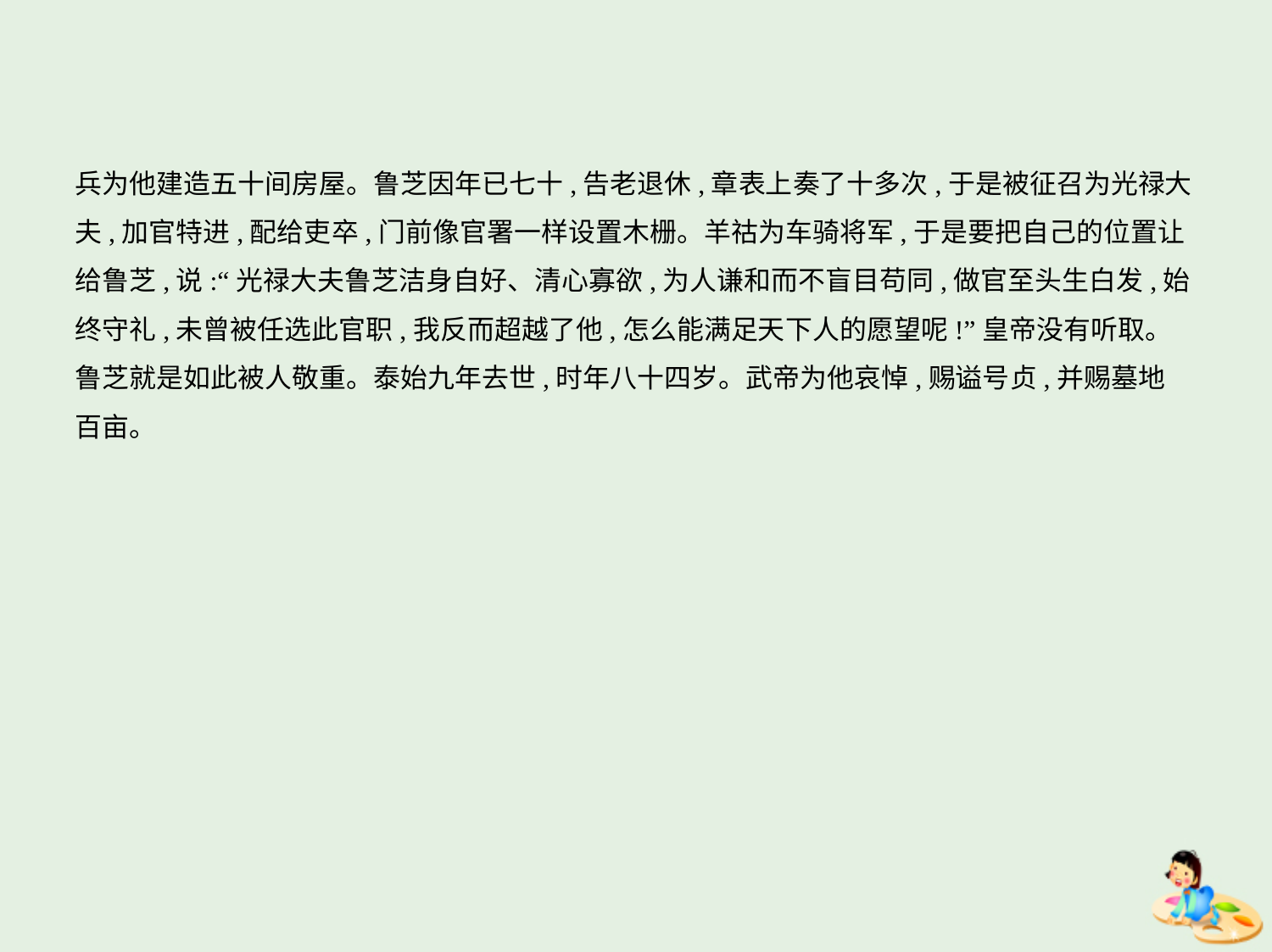

兵为他建造五十间房屋。鲁芝因年已七十,告老退休,章表上奏了十多次,于是被征召为光禄大
夫,加官特进,配给吏卒,门前像官署一样设置木栅。羊祜为车骑将军,于是要把自己的位置让
给鲁芝,说:“光禄大夫鲁芝洁身自好、清心寡欲,为人谦和而不盲目苟同,做官至头生白发,始
终守礼,未曾被任选此官职,我反而超越了他,怎么能满足天下人的愿望呢!”皇帝没有听取。
鲁芝就是如此被人敬重。泰始九年去世,时年八十四岁。武帝为他哀悼,赐谥号贞,并赐墓地
百亩。